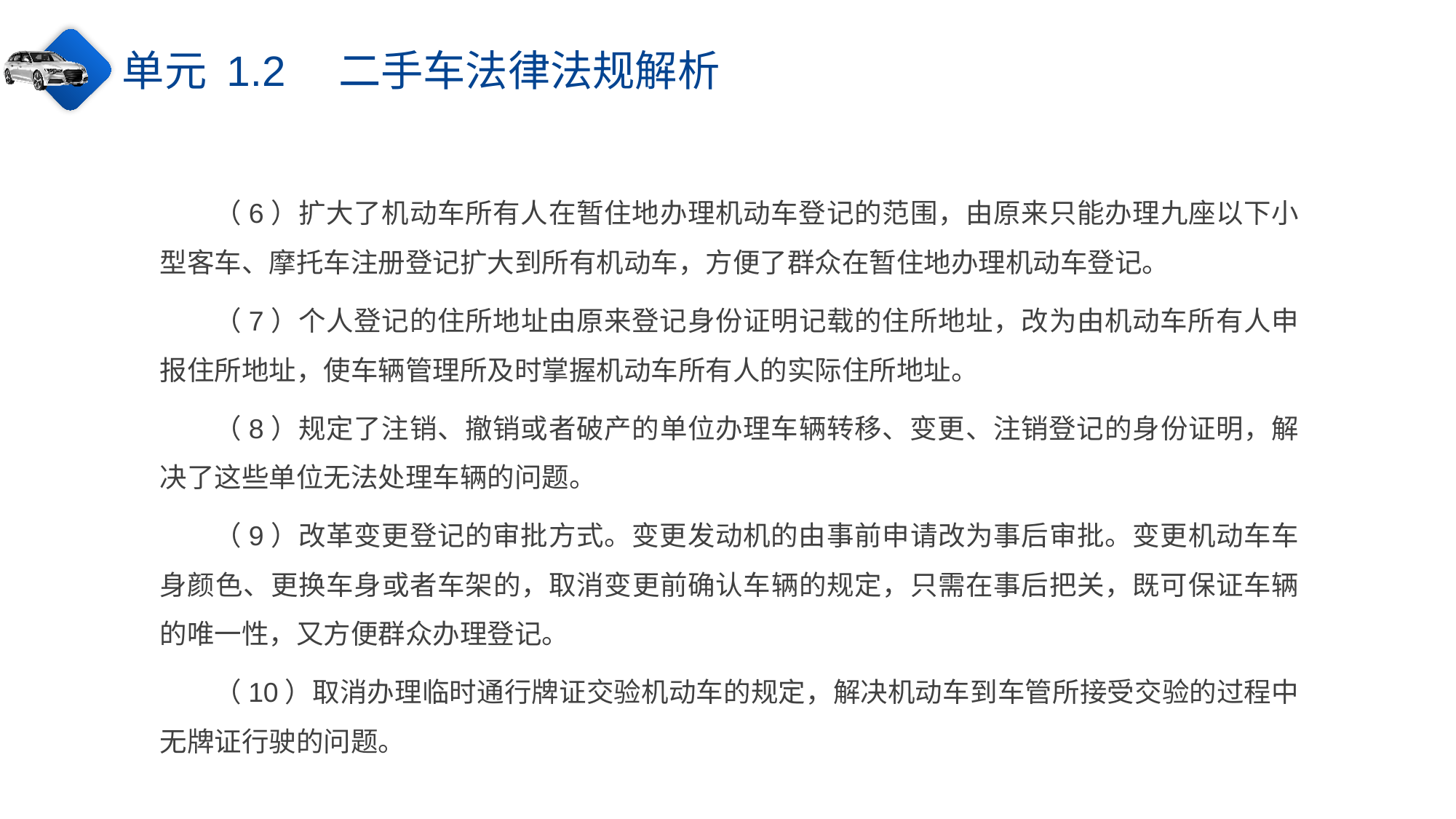

单元 1.2　二手车法律法规解析
（6）扩大了机动车所有人在暂住地办理机动车登记的范围，由原来只能办理九座以下小型客车、摩托车注册登记扩大到所有机动车，方便了群众在暂住地办理机动车登记。
（7）个人登记的住所地址由原来登记身份证明记载的住所地址，改为由机动车所有人申报住所地址，使车辆管理所及时掌握机动车所有人的实际住所地址。
（8）规定了注销、撤销或者破产的单位办理车辆转移、变更、注销登记的身份证明，解决了这些单位无法处理车辆的问题。
（9）改革变更登记的审批方式。变更发动机的由事前申请改为事后审批。变更机动车车身颜色、更换车身或者车架的，取消变更前确认车辆的规定，只需在事后把关，既可保证车辆的唯一性，又方便群众办理登记。
（10）取消办理临时通行牌证交验机动车的规定，解决机动车到车管所接受交验的过程中无牌证行驶的问题。